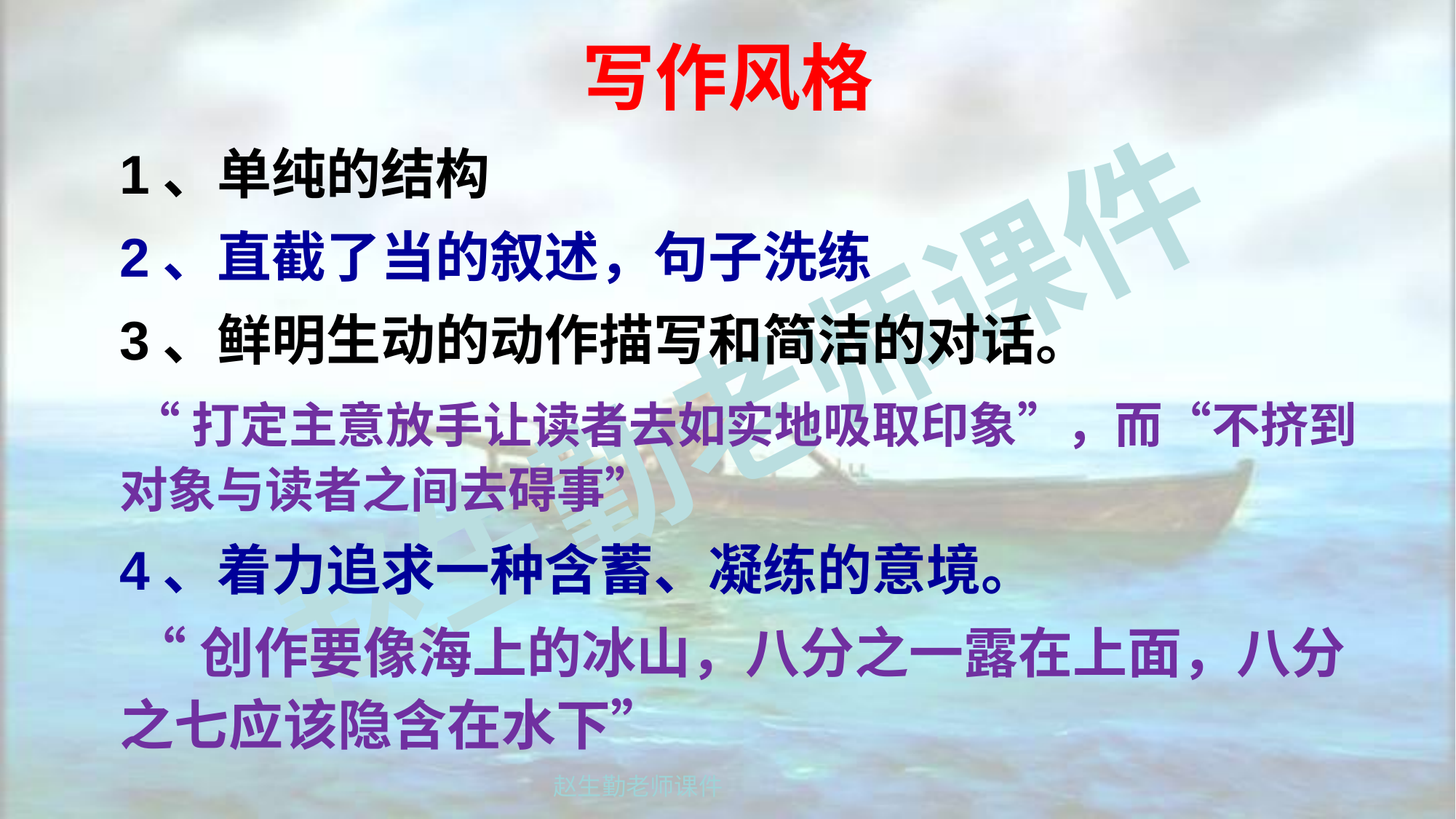

写作风格
1、单纯的结构
2、直截了当的叙述，句子洗练
3、鲜明生动的动作描写和简洁的对话。
 “打定主意放手让读者去如实地吸取印象”，而“不挤到对象与读者之间去碍事”
4、着力追求一种含蓄、凝练的意境。
 “创作要像海上的冰山，八分之一露在上面，八分之七应该隐含在水下”
赵生勤老师课件